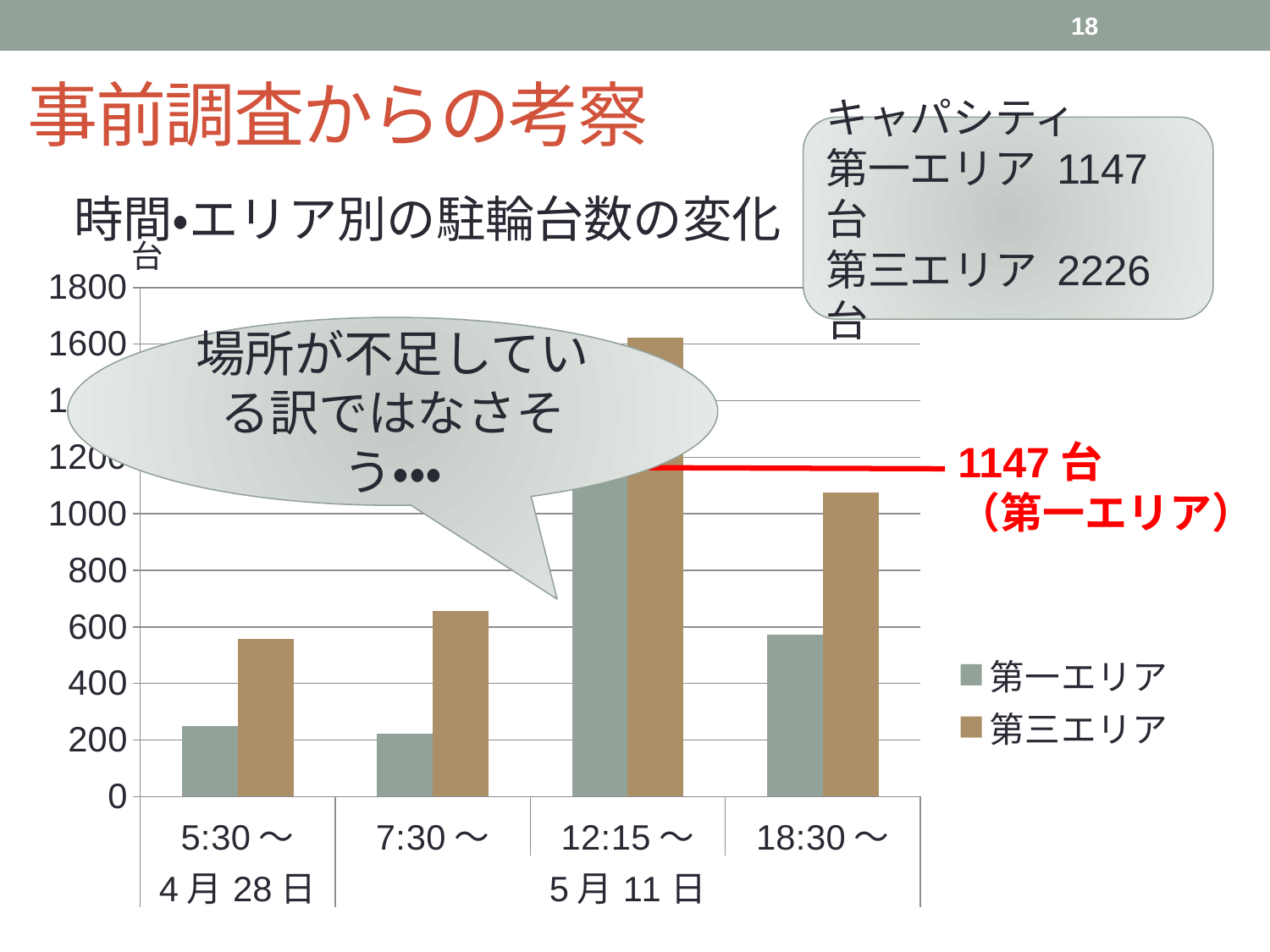

18
# 事前調査からの考察
キャパシティ
第一エリア 1147台
第三エリア 2226台
時間・エリア別の駐輪台数の変化
台

### Chart

| Category | 第一エリア | 第三エリア |
|---|---|---|
| 5:30～ | 248.0 | 558.0 |
| 7:30～ | 223.0 | 655.0 |
| 12:15～ | 1150.0 | 1622.0 |
| 18:30～ | 572.0 | 1075.0 |
場所が不足している訳ではなさそう・・・
1147台
（第一エリア）